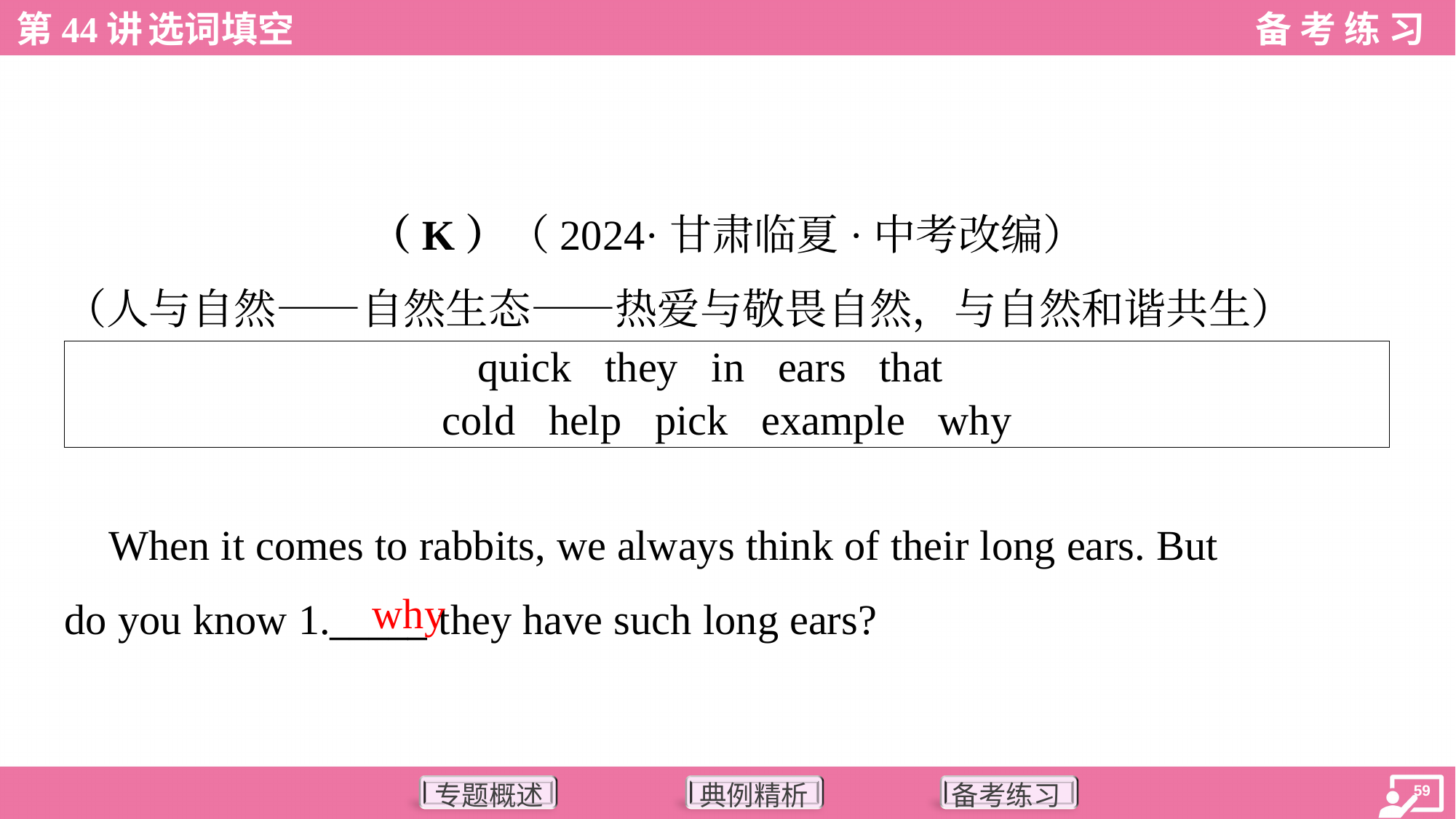

（K）（2024·甘肃临夏·中考改编）
（人与自然——自然生态——热爱与敬畏自然，与自然和谐共生）
| quick they in ears that cold help pick example why |
| --- |
    When it comes to rabbits, we always think of their long ears. But
do you know 1._____ they have such long ears?
why